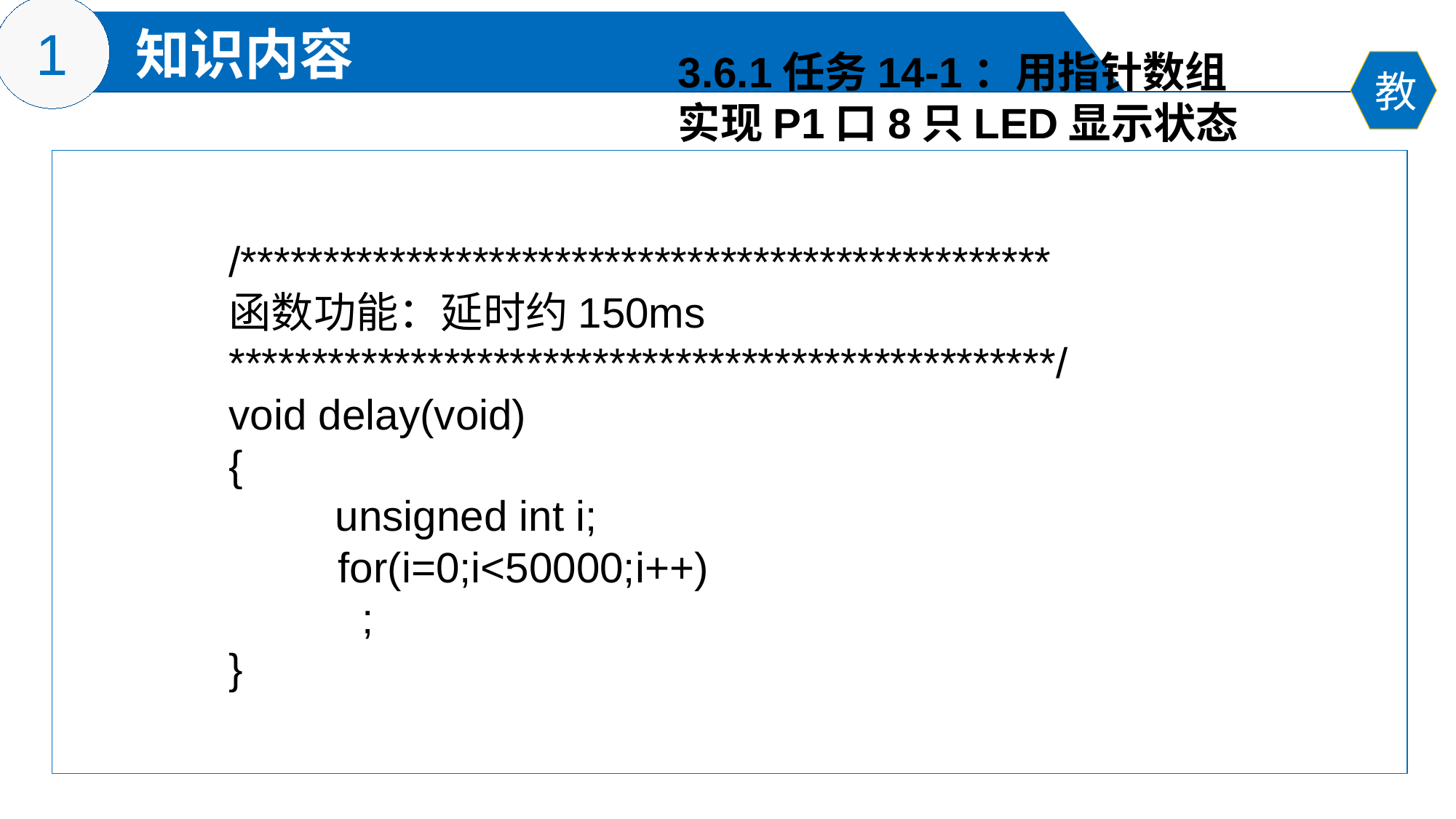

3.6.1任务14-1：用指针数组
实现P1口8只LED显示状态
/*************************************************
函数功能：延时约150ms
**************************************************/
void delay(void)
{
         unsigned int i;
	for(i=0;i<50000;i++)
	  ;
}